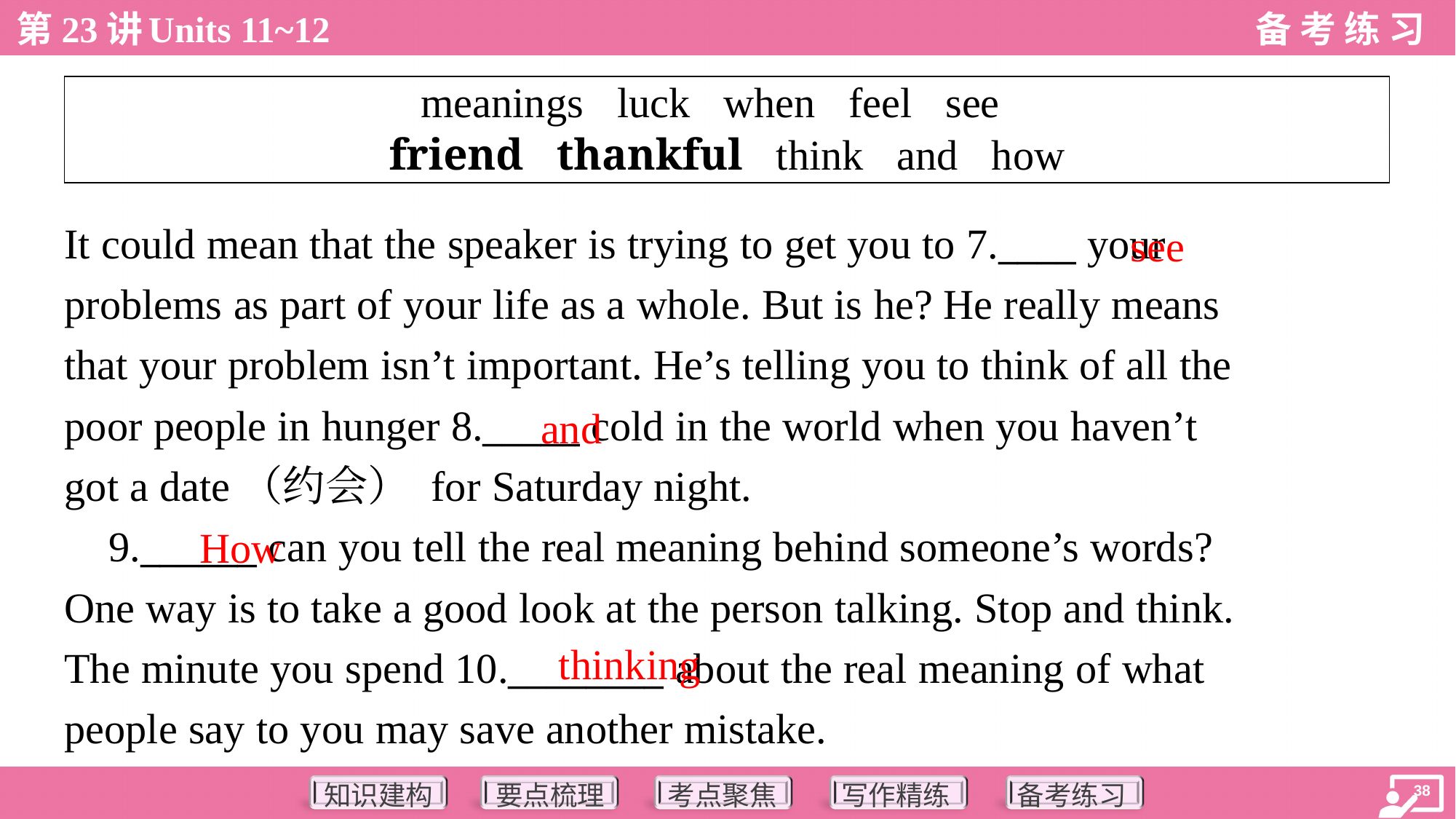

| meanings luck when feel see friend thankful think and how |
| --- |

It could mean that the speaker is trying to get you to 7.____ your
problems as part of your life as a whole. But is he? He really means
that your problem isn’t important. He’s telling you to think of all the
poor people in hunger 8._____ cold in the world when you haven’t
got a date（约会） for Saturday night.
    9.______ can you tell the real meaning behind someone’s words?
One way is to take a good look at the person talking. Stop and think.
The minute you spend 10.________ about the real meaning of what
people say to you may save another mistake.
see
and
How
thinking